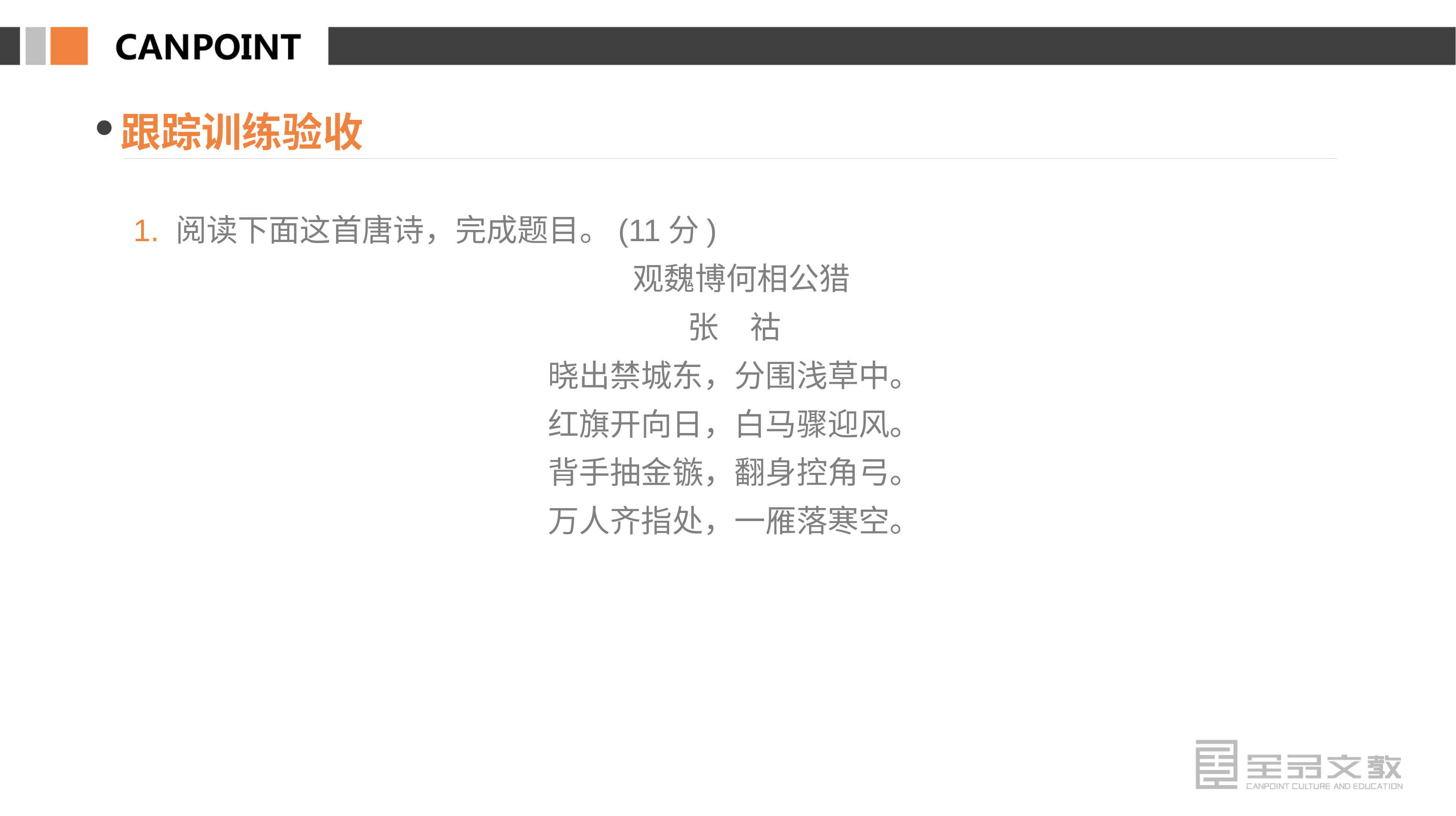

跟踪训练验收

1. 阅读下面这首唐诗，完成题目。(11分)
 观魏博何相公猎
张　祜
晓出禁城东，分围浅草中。
红旗开向日，白马骤迎风。
背手抽金镞，翻身控角弓。
万人齐指处，一雁落寒空。